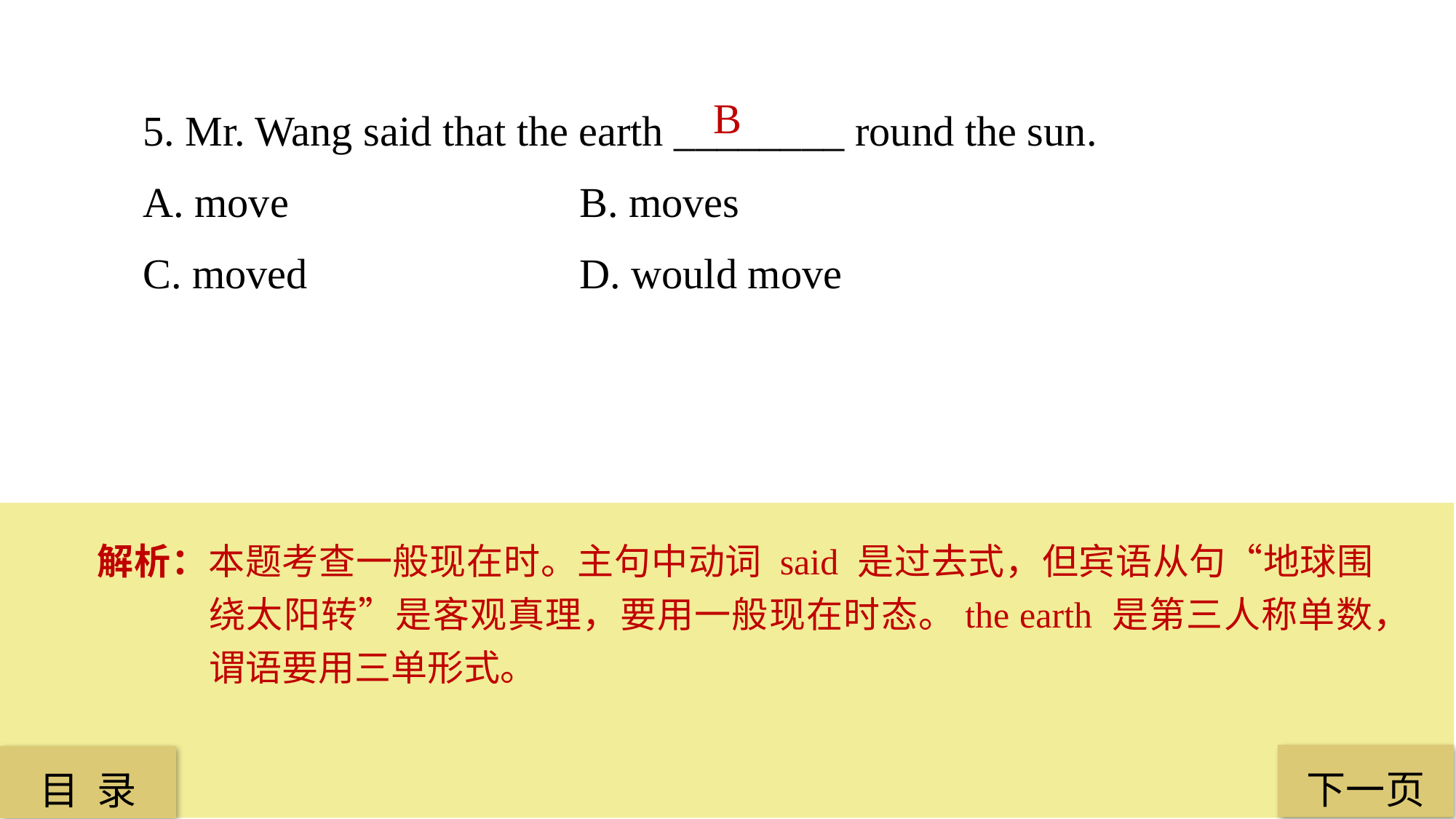

5. Mr. Wang said that the earth ________ round the sun.
A. move 			B. moves
C. moved 			D. would move
B
解析：本题考查一般现在时。主句中动词 said 是过去式，但宾语从句“地球围绕太阳转”是客观真理，要用一般现在时态。the earth 是第三人称单数，谓语要用三单形式。